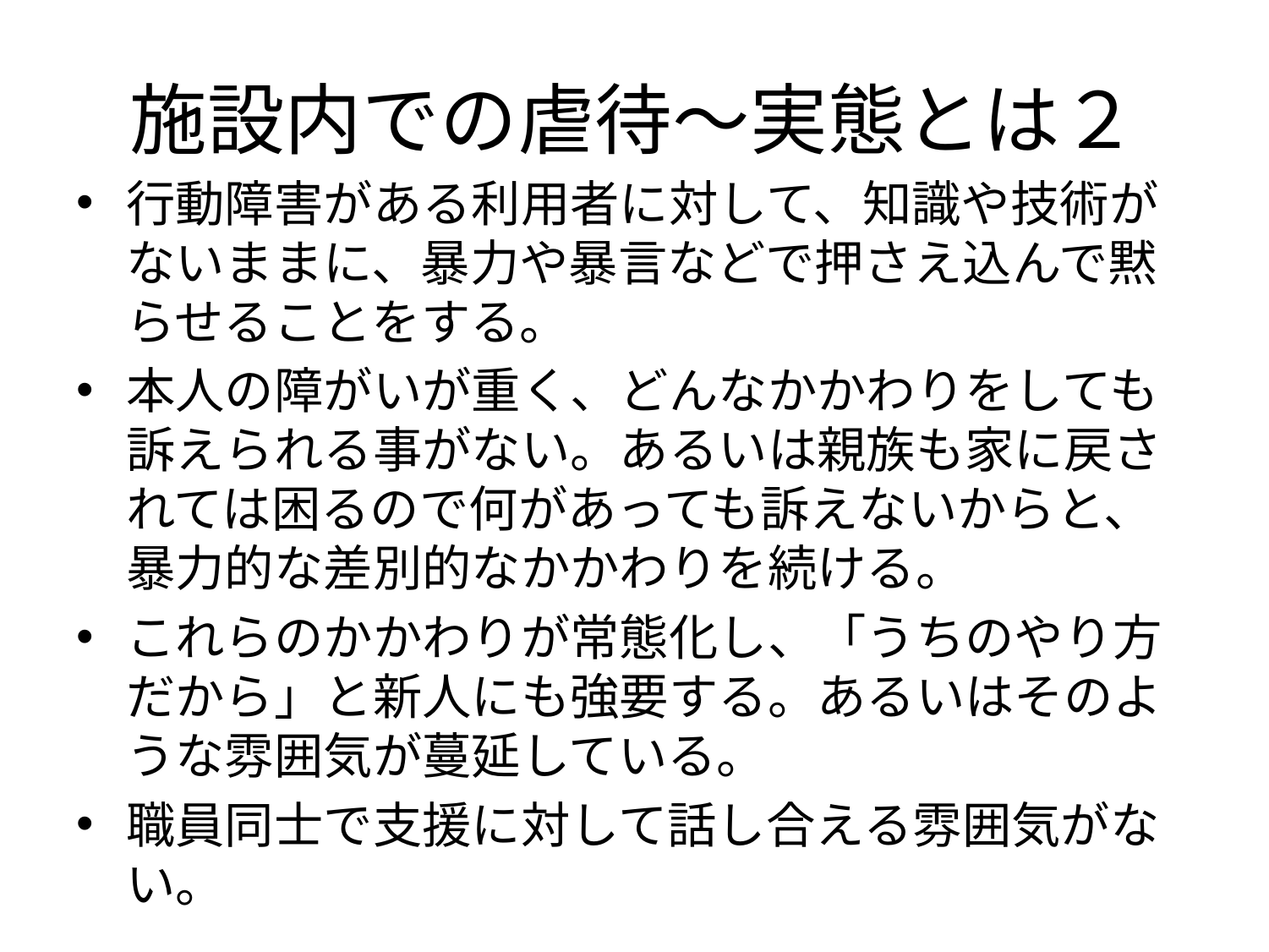

# 施設内での虐待～実態とは２
行動障害がある利用者に対して、知識や技術がないままに、暴力や暴言などで押さえ込んで黙らせることをする。
本人の障がいが重く、どんなかかわりをしても訴えられる事がない。あるいは親族も家に戻されては困るので何があっても訴えないからと、暴力的な差別的なかかわりを続ける。
これらのかかわりが常態化し、「うちのやり方だから」と新人にも強要する。あるいはそのような雰囲気が蔓延している。
職員同士で支援に対して話し合える雰囲気がない。
　　　　　　　　　　　　　　　　　　　　　　　　　　　　など